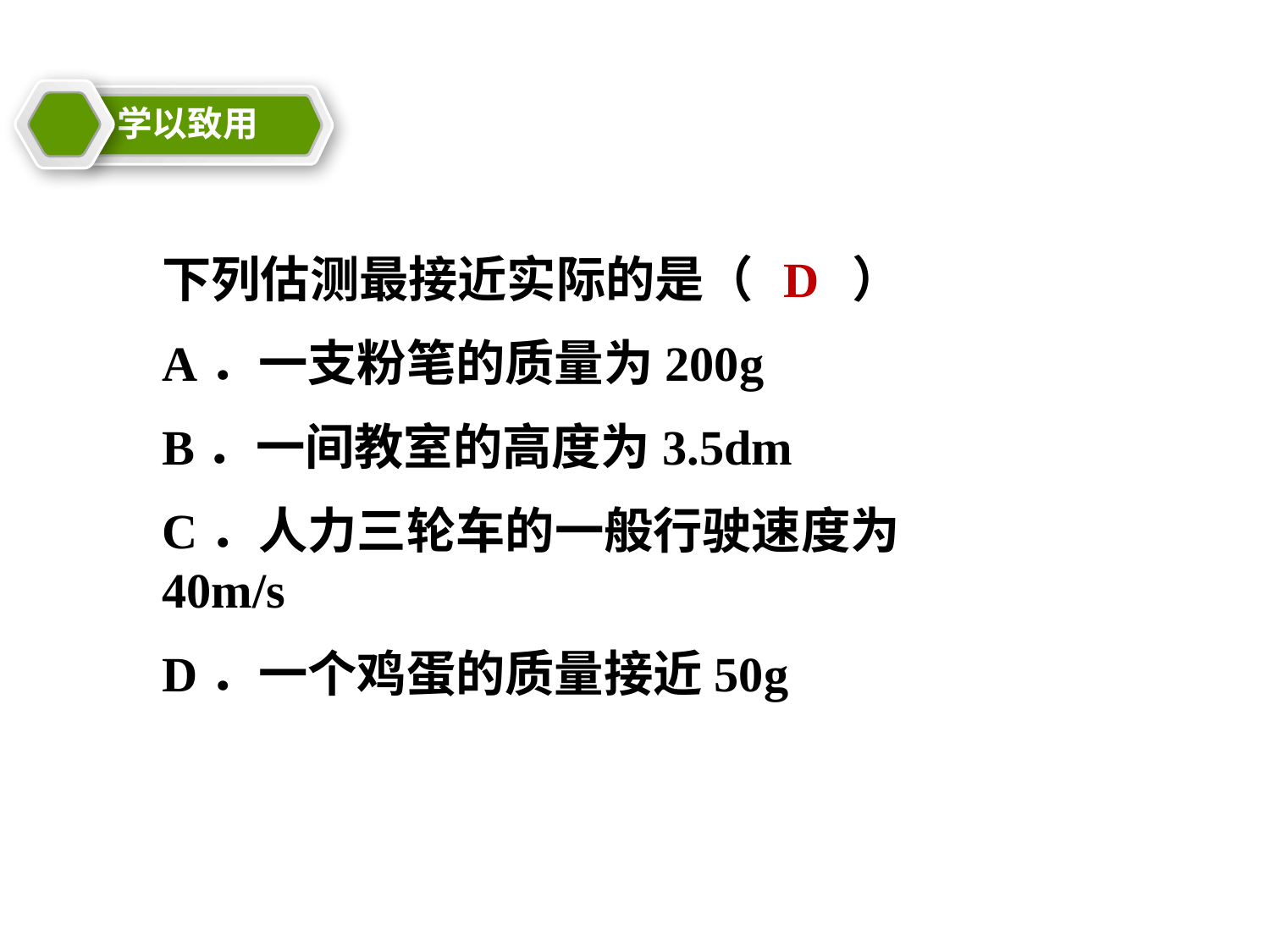

学以致用
下列估测最接近实际的是（　　）
A．一支粉笔的质量为200g
B．一间教室的高度为3.5dm
C．人力三轮车的一般行驶速度为40m/s
D．一个鸡蛋的质量接近50g
D